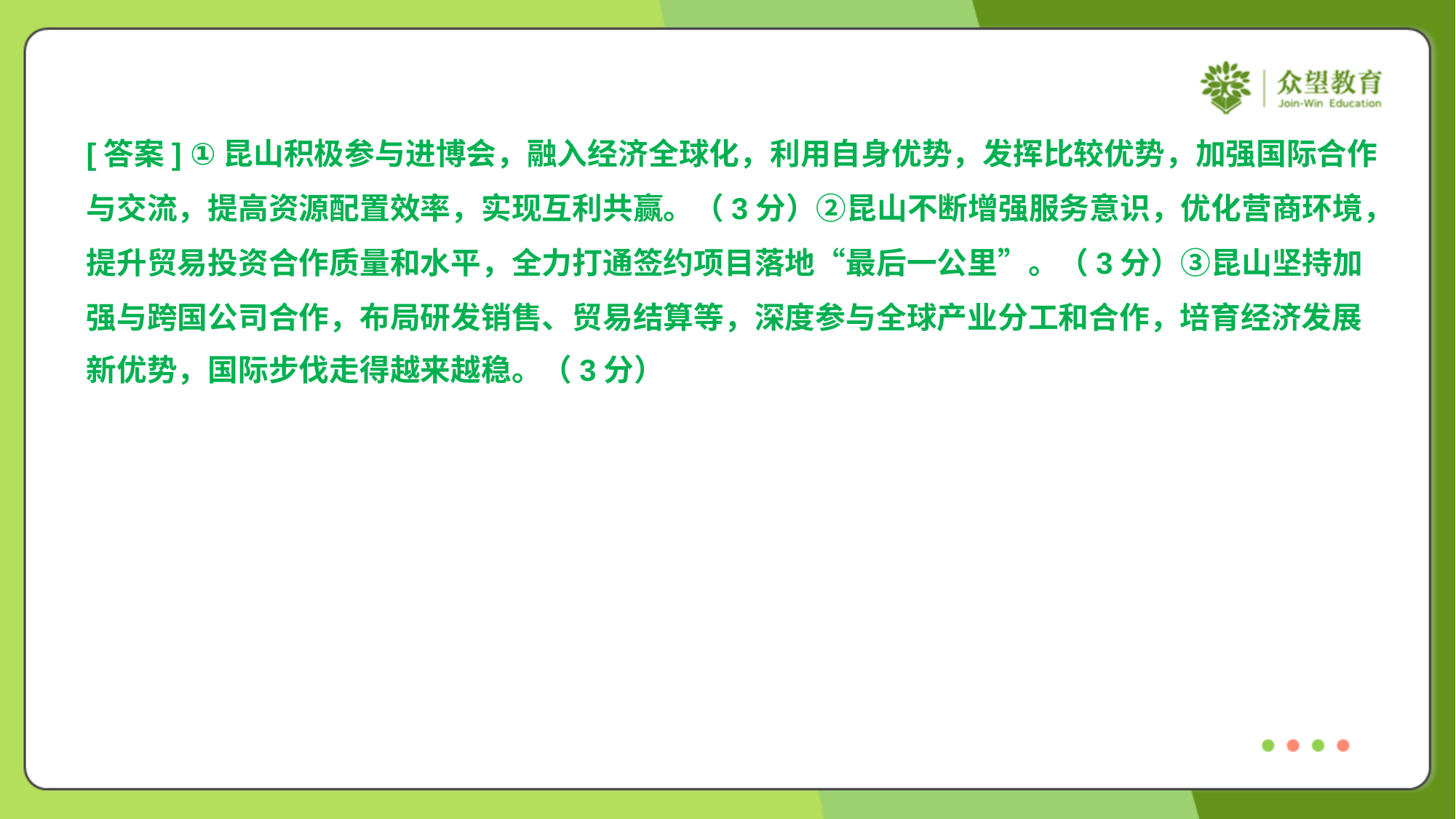

[答案] ①昆山积极参与进博会，融入经济全球化，利用自身优势，发挥比较优势，加强国际合作
与交流，提高资源配置效率，实现互利共赢。（3分）②昆山不断增强服务意识，优化营商环境，
提升贸易投资合作质量和水平，全力打通签约项目落地“最后一公里”。（3分）③昆山坚持加
强与跨国公司合作，布局研发销售、贸易结算等，深度参与全球产业分工和合作，培育经济发展
新优势，国际步伐走得越来越稳。（3分）